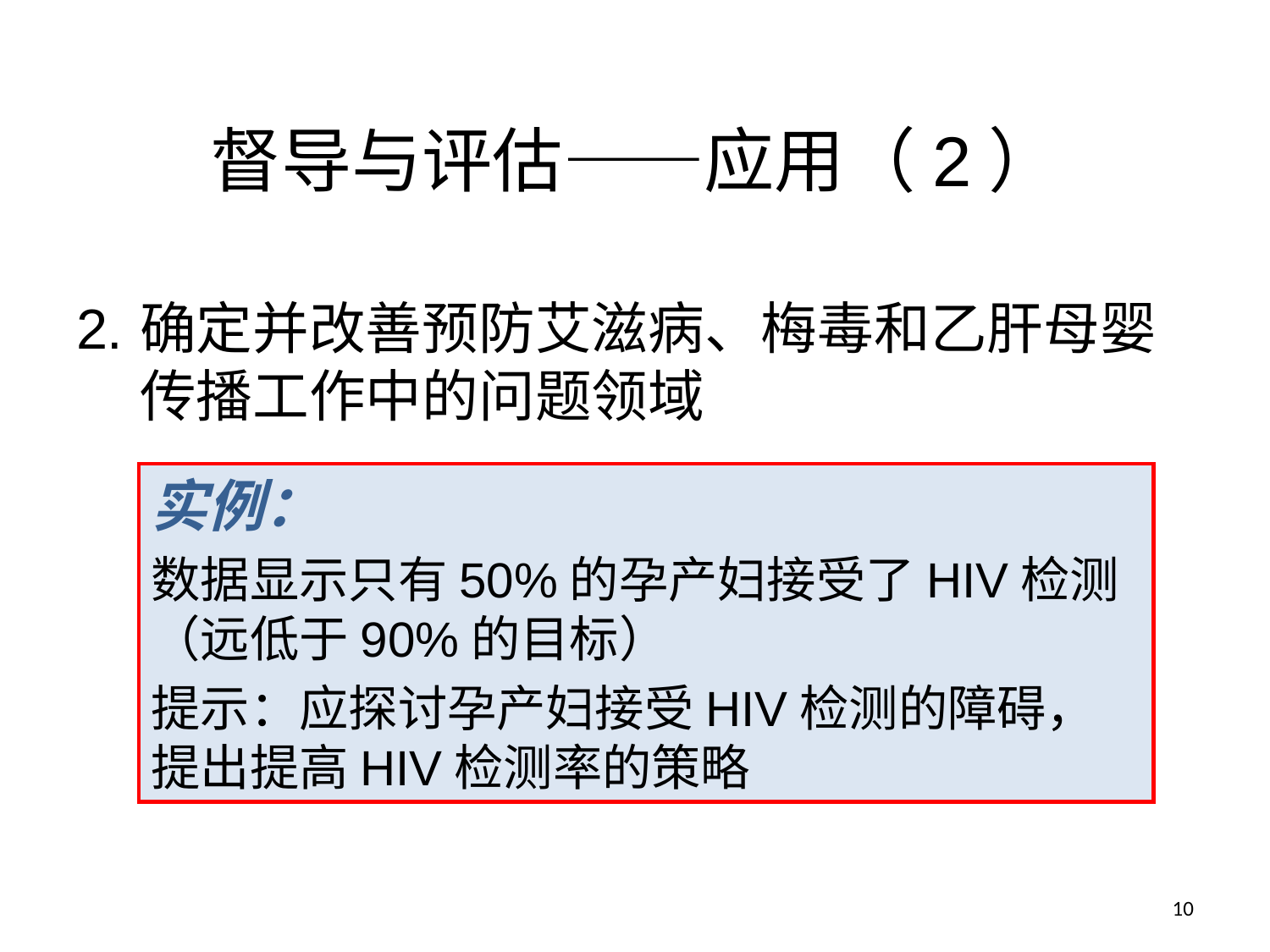

# 督导与评估——应用（2）
2.	确定并改善预防艾滋病、梅毒和乙肝母婴传播工作中的问题领域
实例：
数据显示只有50%的孕产妇接受了HIV检测（远低于90%的目标）
提示：应探讨孕产妇接受HIV检测的障碍，提出提高HIV检测率的策略
10